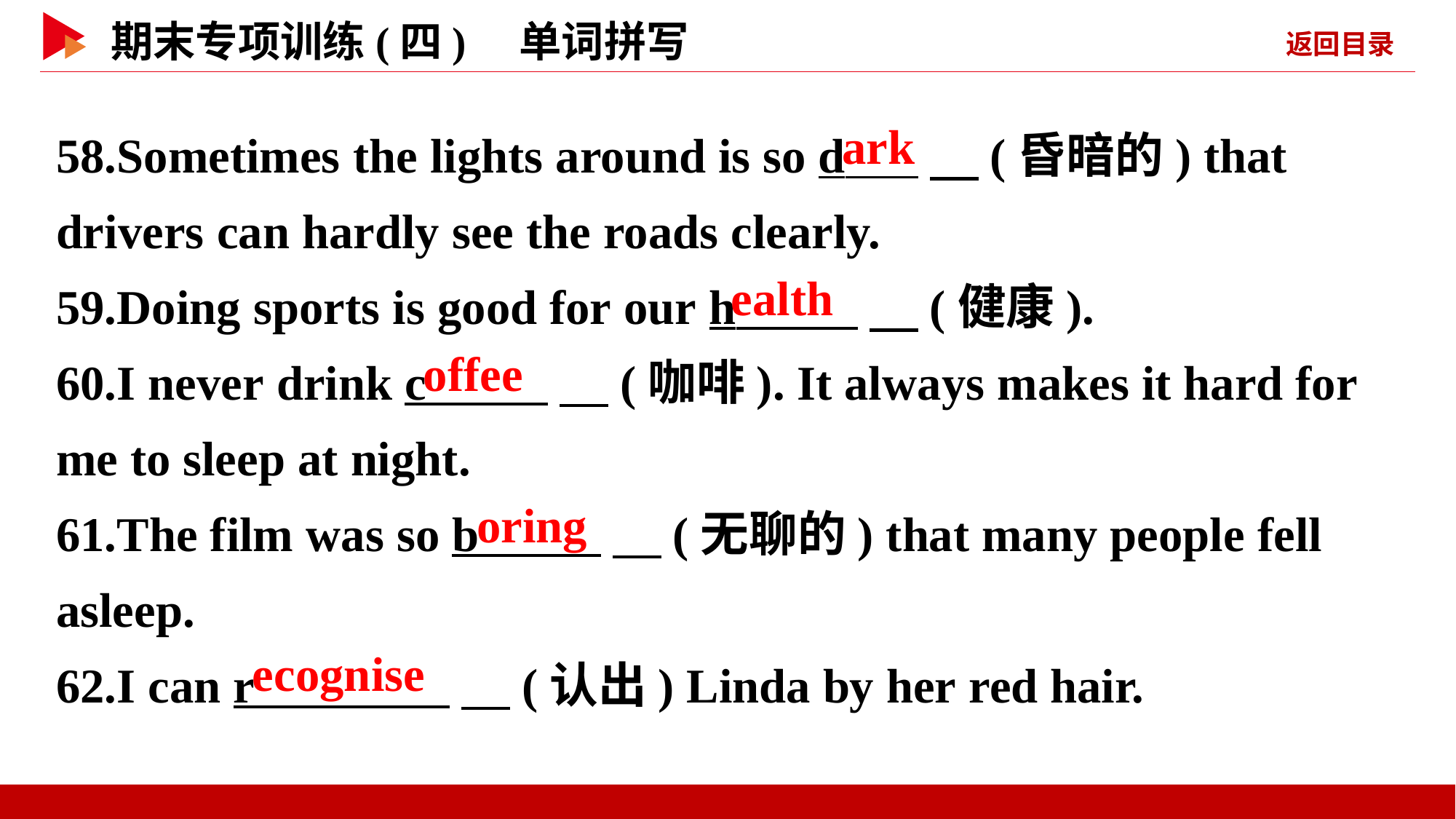

58.Sometimes the lights around is so d      　(昏暗的) that drivers can hardly see the roads clearly.
59.Doing sports is good for our h          　(健康).
60.I never drink c          　(咖啡). It always makes it hard for me to sleep at night.
61.The film was so b          　(无聊的) that many people fell asleep.
62.I can r                　(认出) Linda by her red hair.
ark
ealth
offee
oring
ecognise